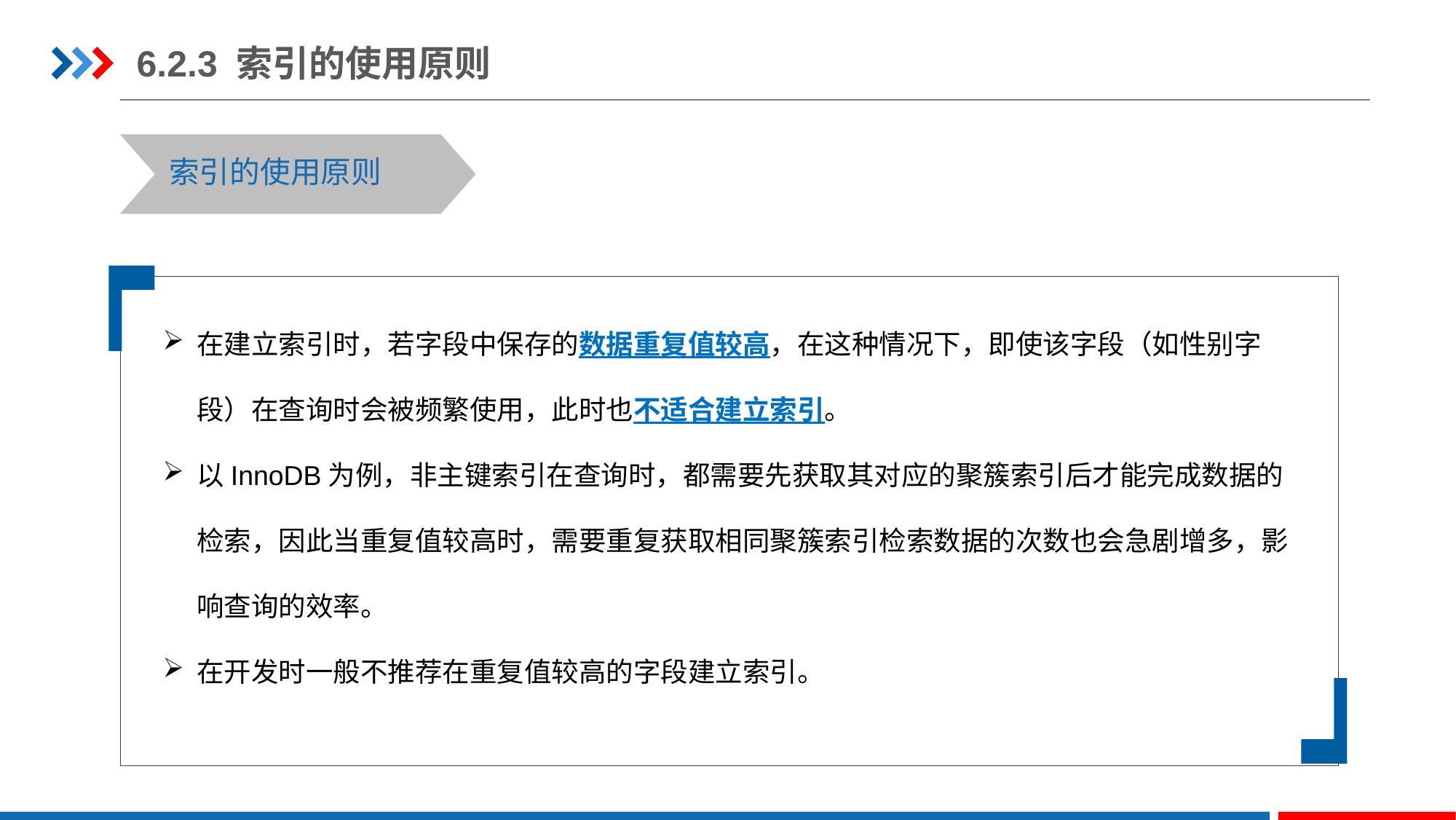

6.2.3 索引的使用原则

索引的使用原则

在建立索引时，若字段中保存的数据重复值较高，在这种情况下，即使该字段（如性别字段）在查询时会被频繁使用，此时也不适合建立索引。
以InnoDB为例，非主键索引在查询时，都需要先获取其对应的聚簇索引后才能完成数据的检索，因此当重复值较高时，需要重复获取相同聚簇索引检索数据的次数也会急剧增多，影响查询的效率。
在开发时一般不推荐在重复值较高的字段建立索引。